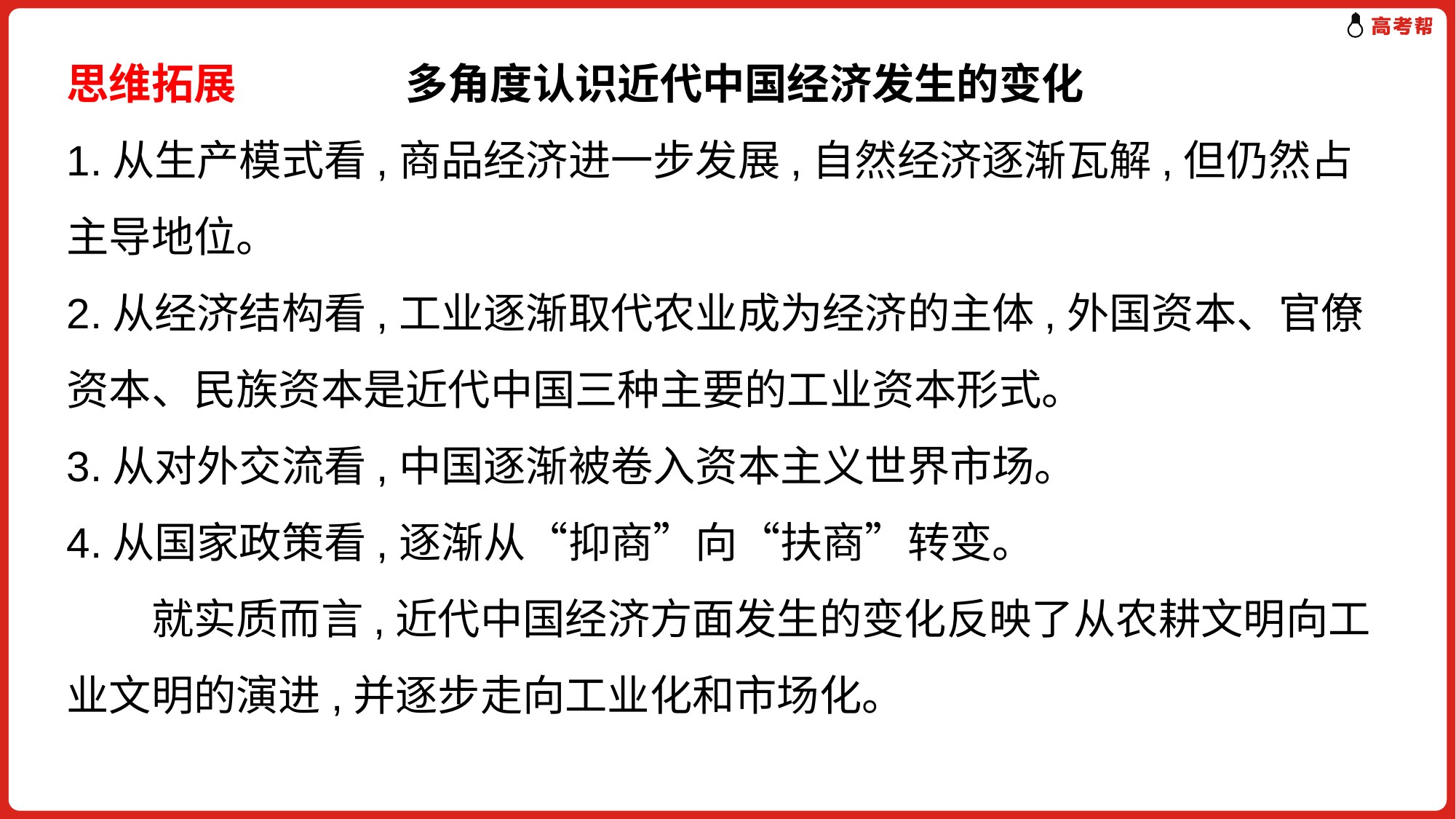

思维拓展　　　　多角度认识近代中国经济发生的变化
1.从生产模式看,商品经济进一步发展,自然经济逐渐瓦解,但仍然占主导地位。
2.从经济结构看,工业逐渐取代农业成为经济的主体,外国资本、官僚资本、民族资本是近代中国三种主要的工业资本形式。
3.从对外交流看,中国逐渐被卷入资本主义世界市场。
4.从国家政策看,逐渐从“抑商”向“扶商”转变。
　　就实质而言,近代中国经济方面发生的变化反映了从农耕文明向工业文明的演进,并逐步走向工业化和市场化。